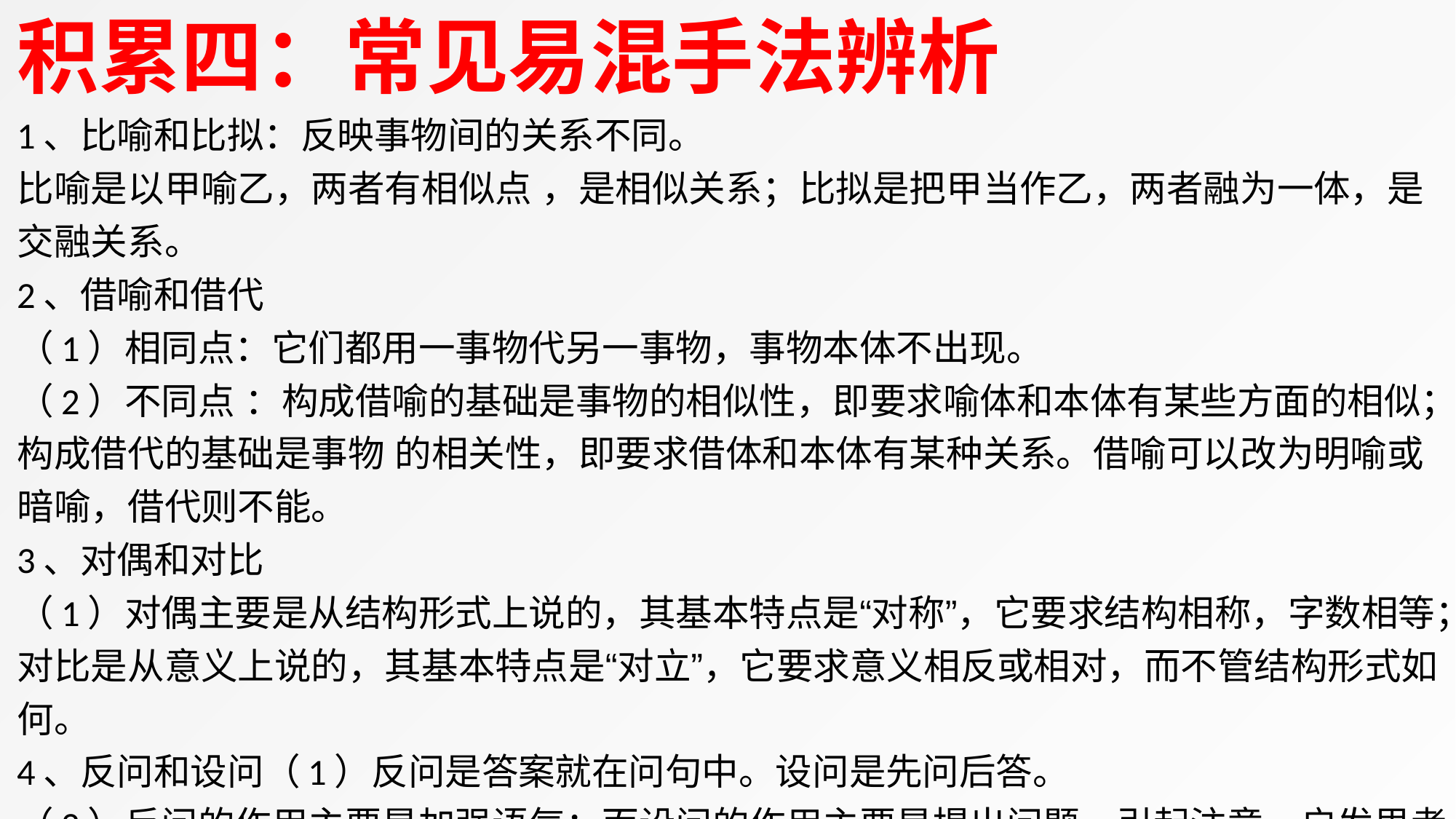

积累四：常见易混手法辨析
1、比喻和比拟：反映事物间的关系不同。
比喻是以甲喻乙，两者有相似点 ，是相似关系；比拟是把甲当作乙，两者融为一体，是交融关系。
2、借喻和借代
（1）相同点：它们都用一事物代另一事物，事物本体不出现。
（2）不同点 ：构成借喻的基础是事物的相似性，即要求喻体和本体有某些方面的相似；构成借代的基础是事物 的相关性，即要求借体和本体有某种关系。借喻可以改为明喻或暗喻，借代则不能。
3、对偶和对比
（1）对偶主要是从结构形式上说的，其基本特点是“对称”，它要求结构相称，字数相等；对比是从意义上说的，其基本特点是“对立”，它要求意义相反或相对，而不管结构形式如何。
4、反问和设问（1）反问是答案就在问句中。设问是先问后答。
（2）反问的作用主要是加强语气；而设问的作用主要是提出问题，引起注意，启发思考。